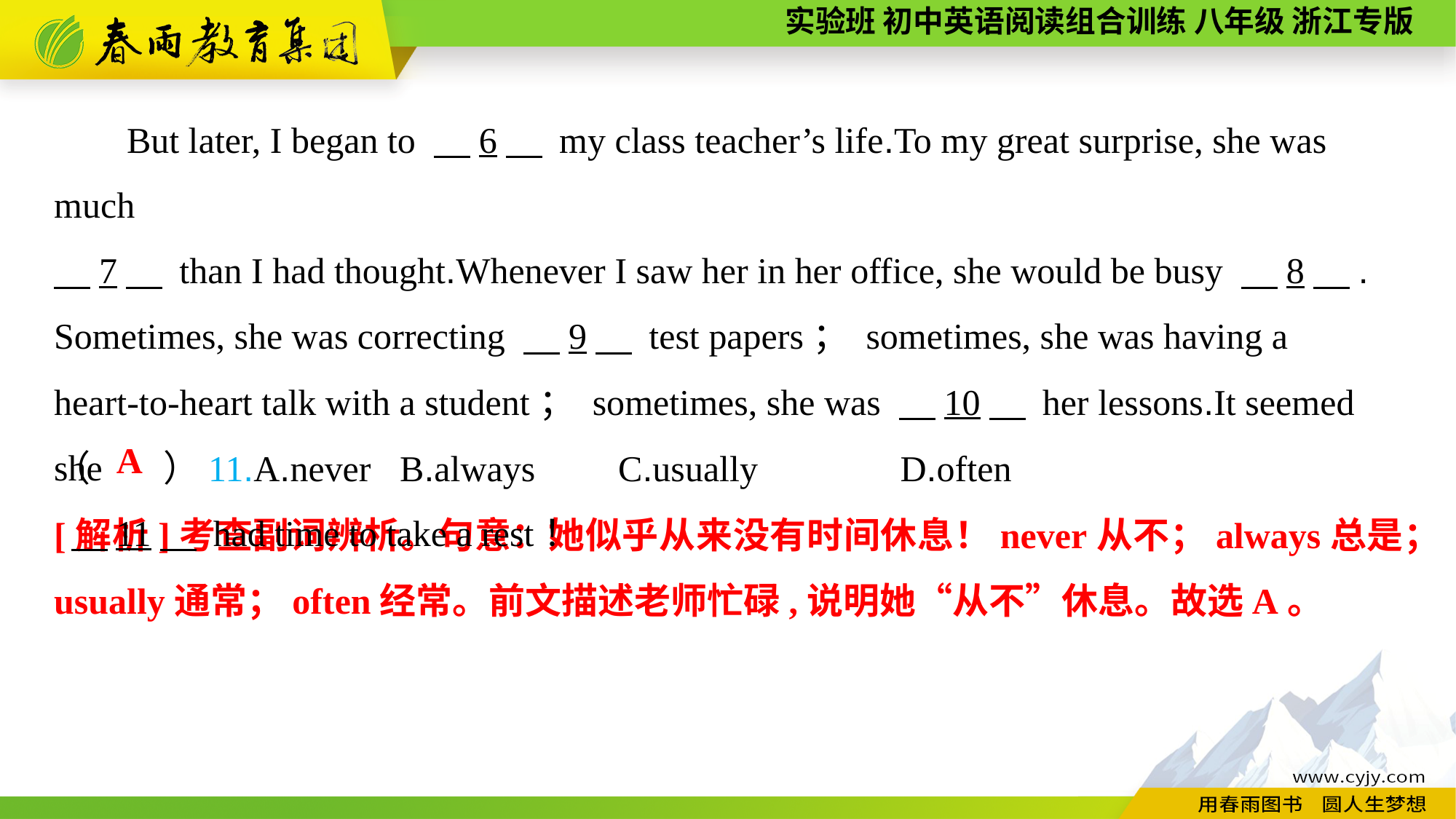

But later, I began to 　6　 my class teacher’s life.To my great surprise, she was much
　7　 than I had thought.Whenever I saw her in her office, she would be busy 　8　.
Sometimes, she was correcting 　9　 test papers； sometimes, she was having a
heart-to-heart talk with a student； sometimes, she was 　10　 her lessons.It seemed she
 　11　 had time to take a rest！
（　　）11.A.never	  B.always	  C.usually	         D.often
A
[解析]考查副词辨析。句意：她似乎从来没有时间休息！never从不；always总是；usually通常；often经常。前文描述老师忙碌,说明她“从不”休息。故选A。